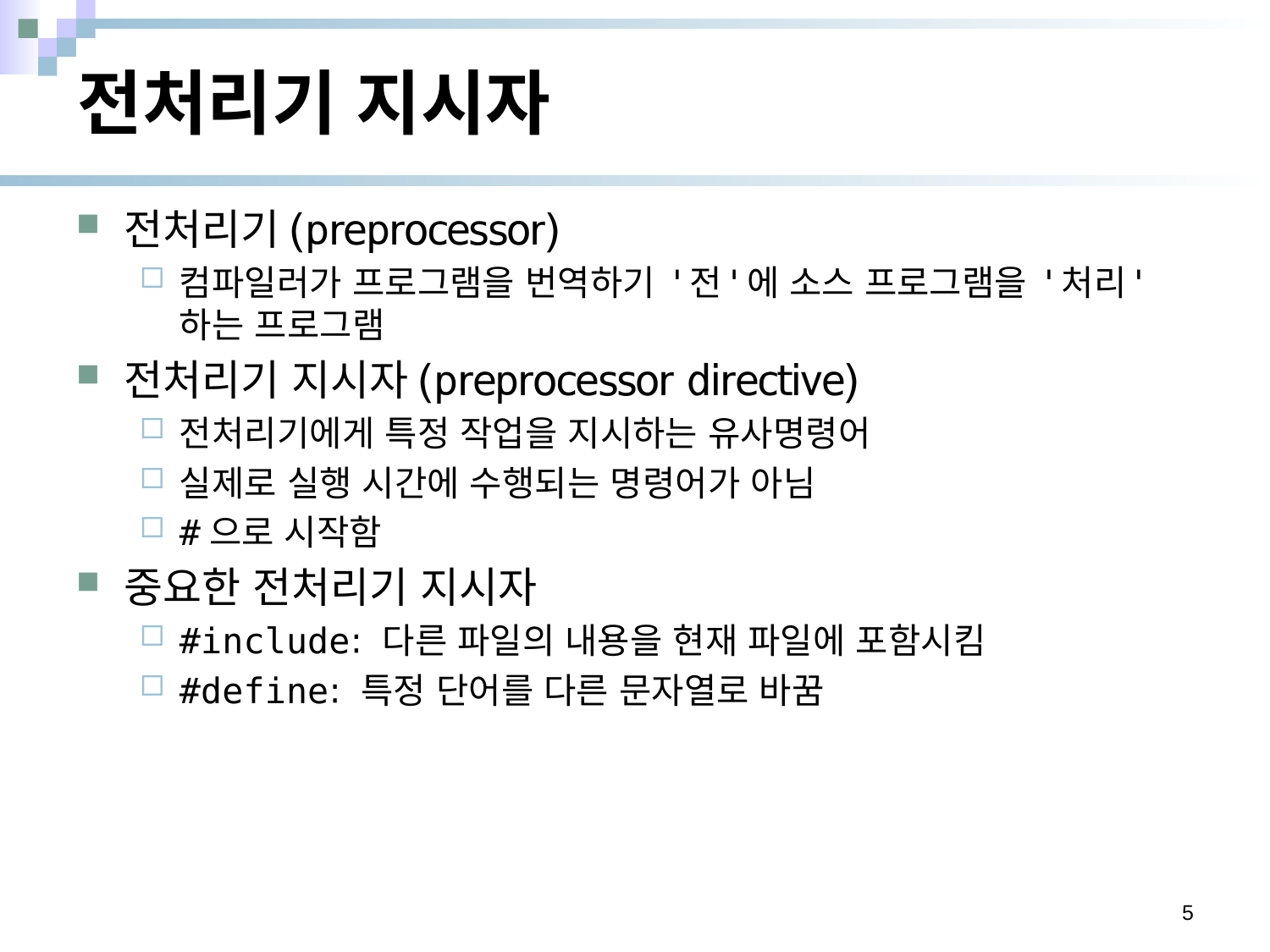

# 전처리기 지시자
전처리기(preprocessor)
컴파일러가 프로그램을 번역하기 '전'에 소스 프로그램을 '처리'하는 프로그램
전처리기 지시자(preprocessor directive)
전처리기에게 특정 작업을 지시하는 유사명령어
실제로 실행 시간에 수행되는 명령어가 아님
#으로 시작함
중요한 전처리기 지시자
#include: 다른 파일의 내용을 현재 파일에 포함시킴
#define: 특정 단어를 다른 문자열로 바꿈
5